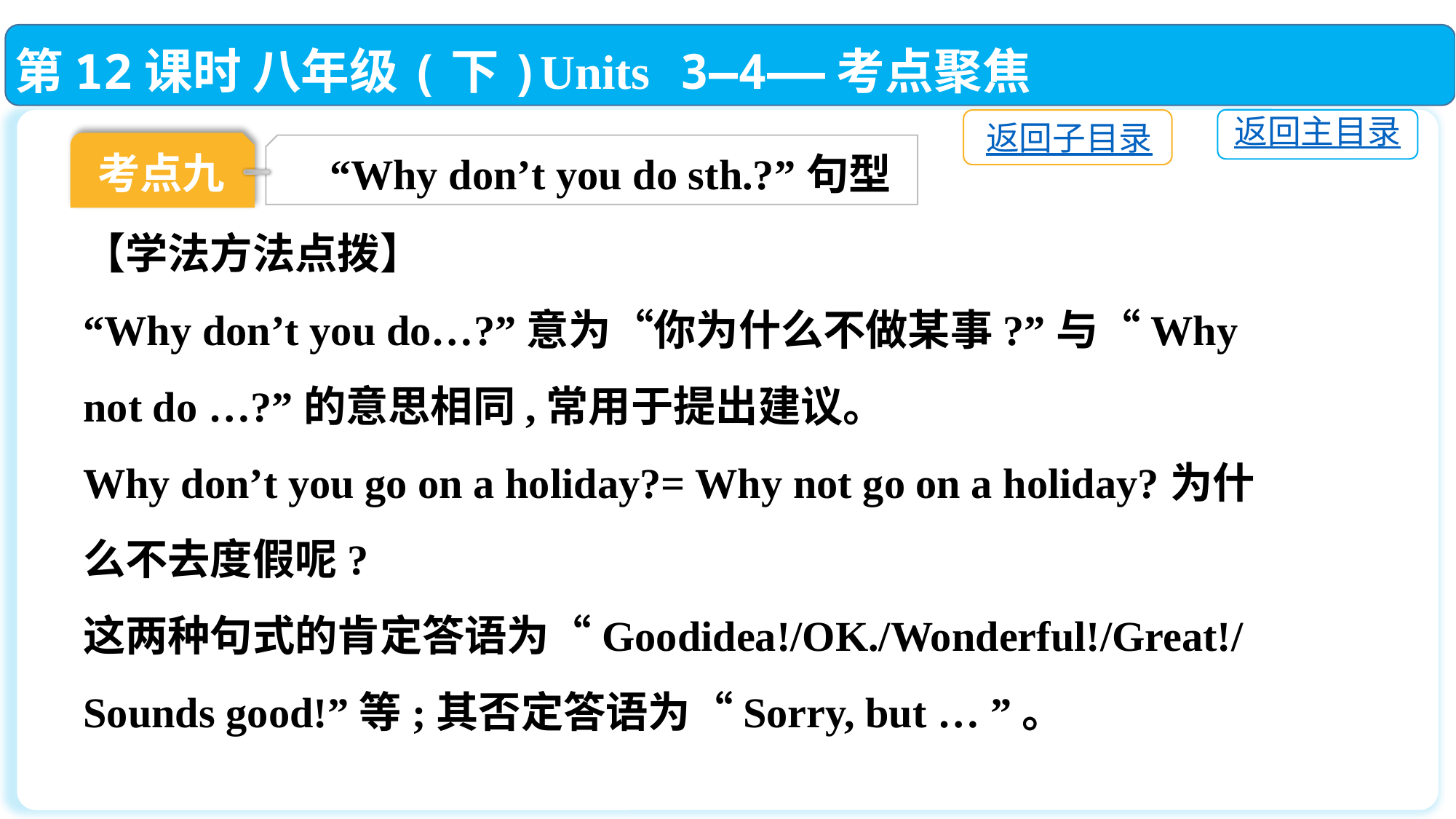

第12课时 八年级(下)Units 3—4——考点聚焦

返回主目录

返回子目录
考点九

“Why don’t you do sth.?”句型

【学法方法点拨】
“Why don’t you do…?”意为“你为什么不做某事?”与“Why not do …?”的意思相同,常用于提出建议。
Why don’t you go on a holiday?= Why not go on a holiday?为什么不去度假呢?
这两种句式的肯定答语为“Goodidea!/OK./Wonderful!/Great!/
Sounds good!”等;其否定答语为“Sorry, but … ”。